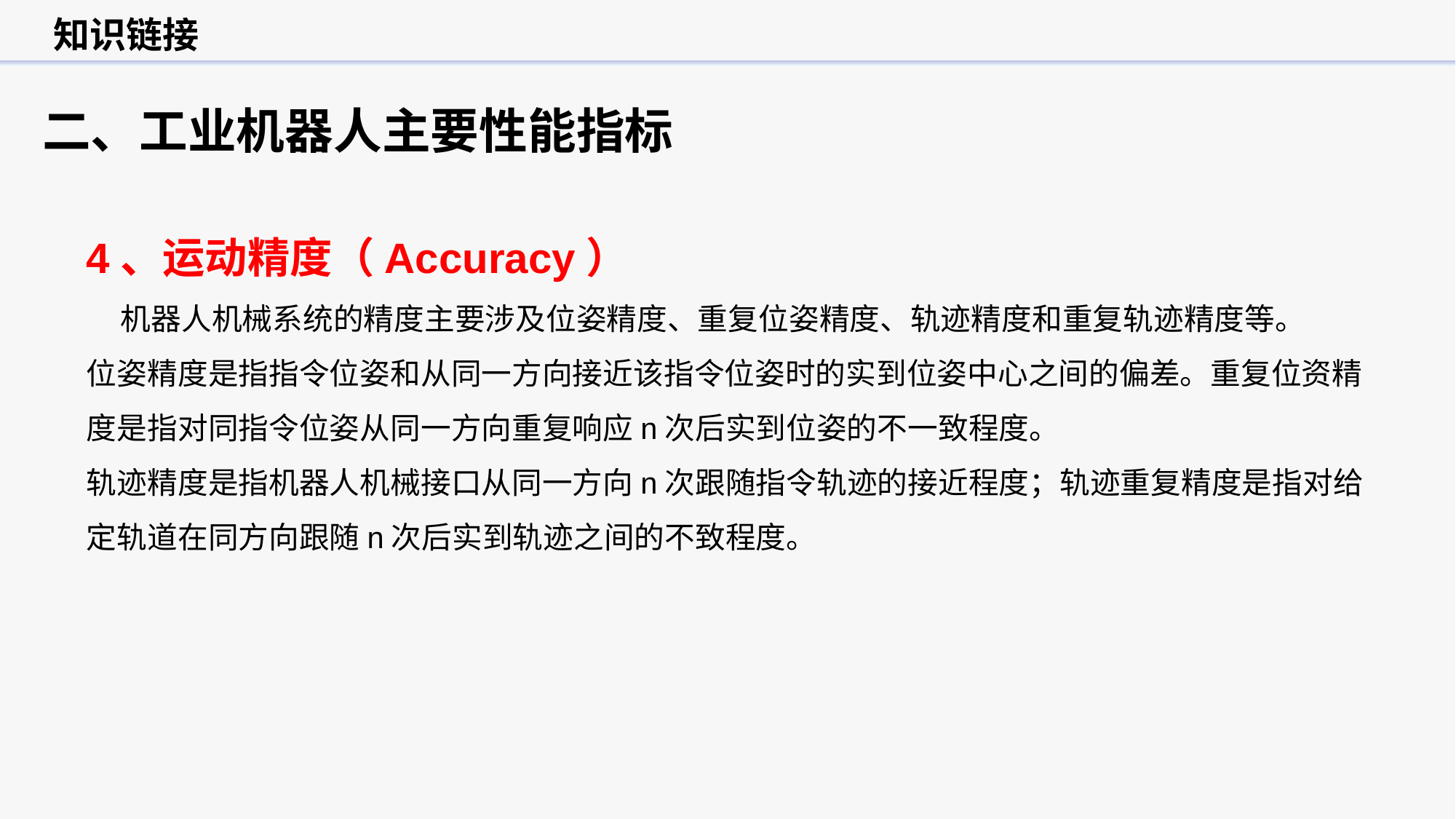

知识链接

二、工业机器人主要性能指标
4、运动精度（Accuracy）
    机器人机械系统的精度主要涉及位姿精度、重复位姿精度、轨迹精度和重复轨迹精度等。
位姿精度是指指令位姿和从同一方向接近该指令位姿时的实到位姿中心之间的偏差。重复位资精度是指对同指令位姿从同一方向重复响应n次后实到位姿的不一致程度。
轨迹精度是指机器人机械接口从同一方向n次跟随指令轨迹的接近程度；轨迹重复精度是指对给定轨道在同方向跟随n次后实到轨迹之间的不致程度。